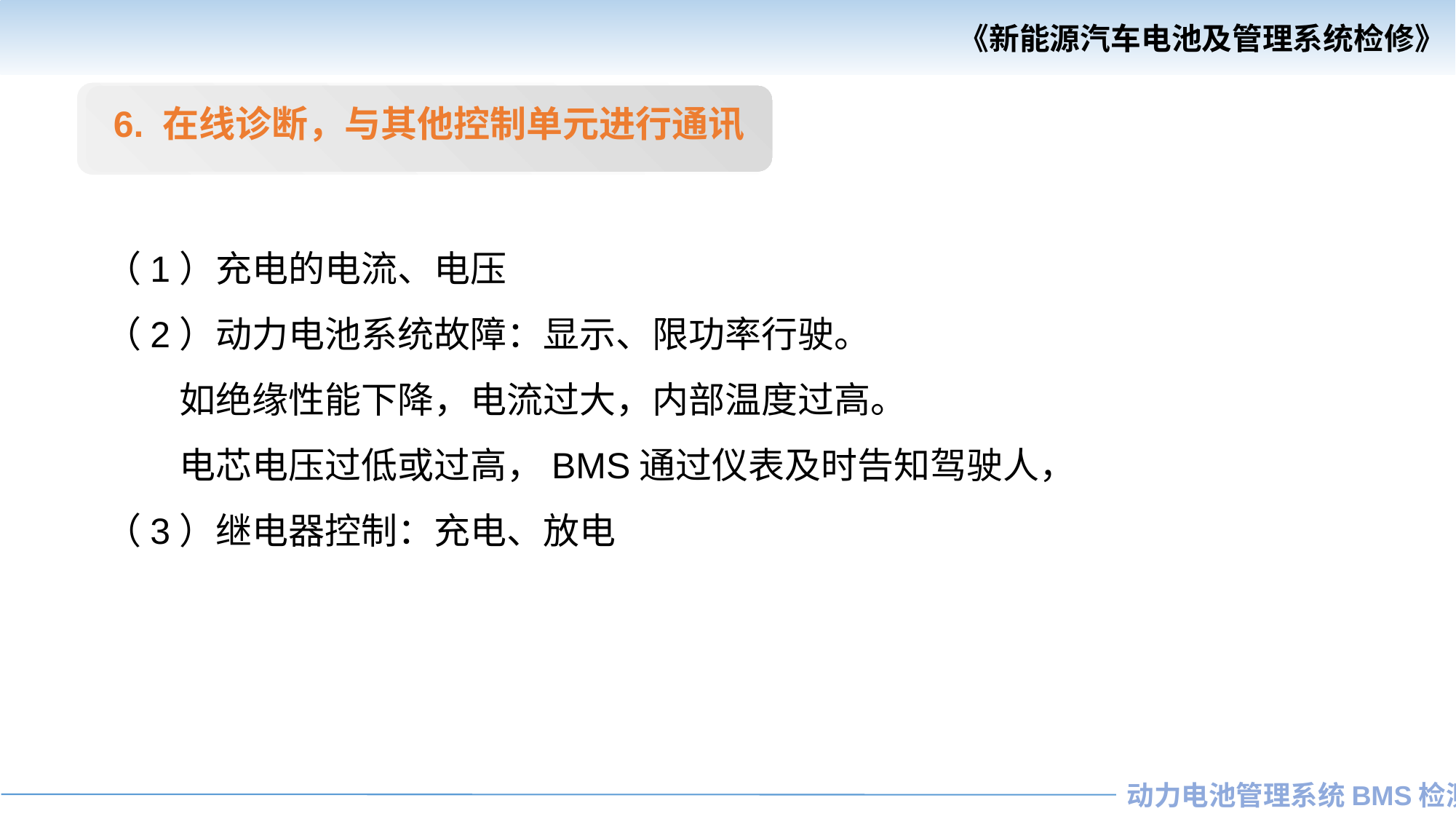

6. 在线诊断，与其他控制单元进行通讯
（1）充电的电流、电压
（2）动力电池系统故障：显示、限功率行驶。
        如绝缘性能下降，电流过大，内部温度过高。
        电芯电压过低或过高，BMS通过仪表及时告知驾驶人，
（3）继电器控制：充电、放电